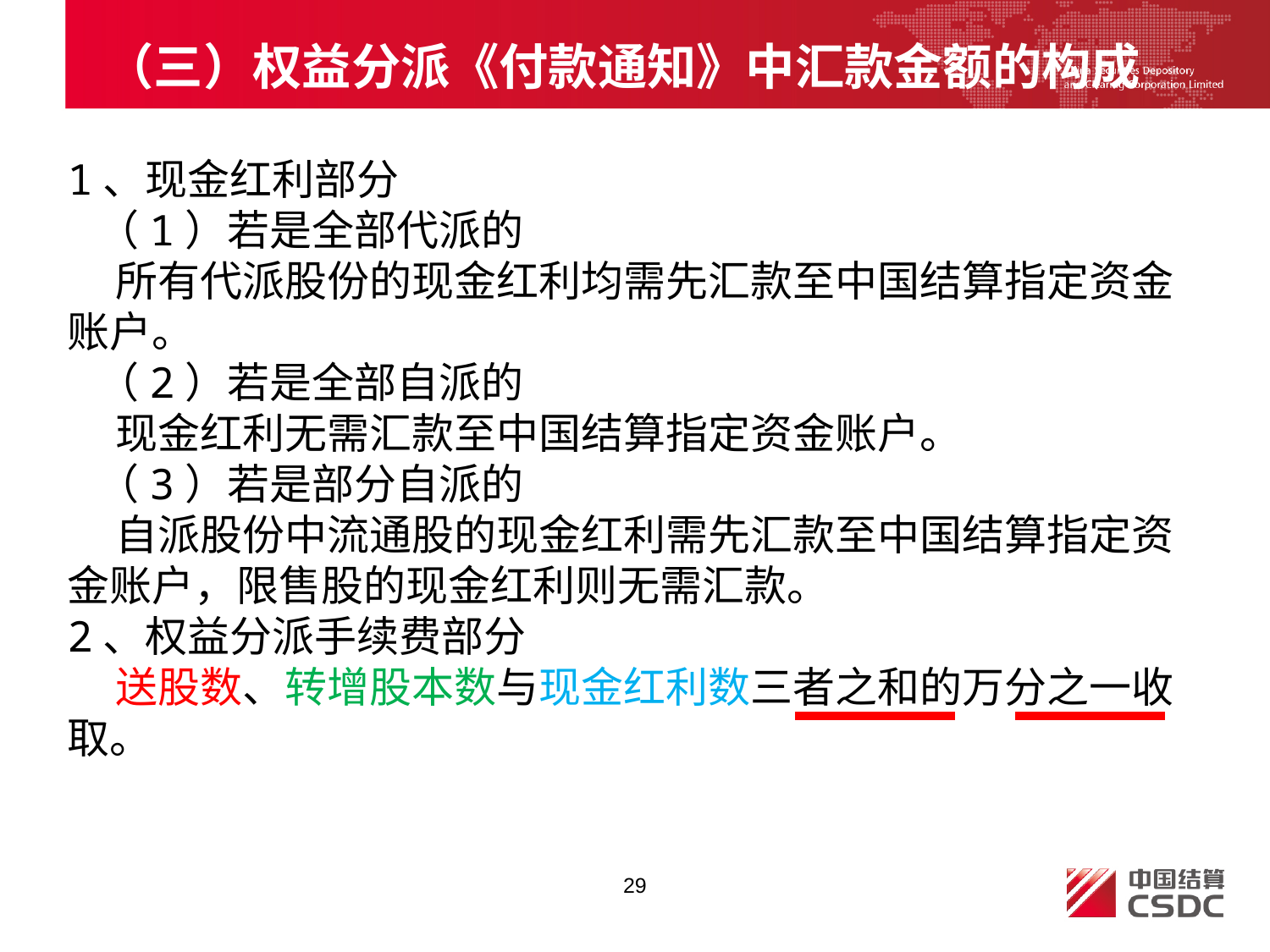

# （三）权益分派《付款通知》中汇款金额的构成
1、现金红利部分
  （1）若是全部代派的
    所有代派股份的现金红利均需先汇款至中国结算指定资金账户。
  （2）若是全部自派的
    现金红利无需汇款至中国结算指定资金账户。
  （3）若是部分自派的
    自派股份中流通股的现金红利需先汇款至中国结算指定资金账户，限售股的现金红利则无需汇款。
2、权益分派手续费部分
    送股数、转增股本数与现金红利数三者之和的万分之一收取。

29